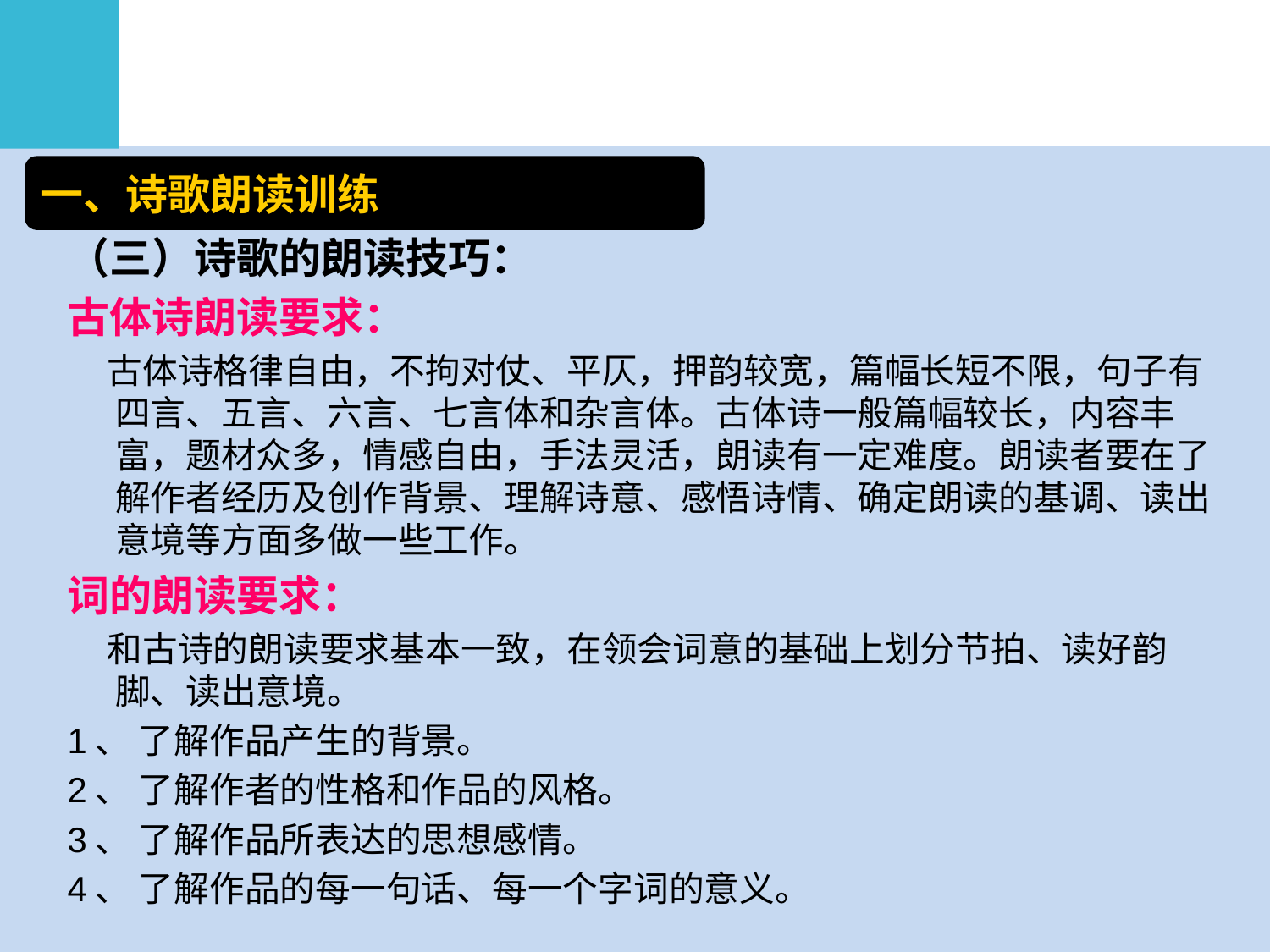

一、诗歌朗读训练

（三）诗歌的朗读技巧：
古体诗朗读要求：
    古体诗格律自由，不拘对仗、平仄，押韵较宽，篇幅长短不限，句子有四言、五言、六言、七言体和杂言体。古体诗一般篇幅较长，内容丰富，题材众多，情感自由，手法灵活，朗读有一定难度。朗读者要在了解作者经历及创作背景、理解诗意、感悟诗情、确定朗读的基调、读出意境等方面多做一些工作。
词的朗读要求：
    和古诗的朗读要求基本一致，在领会词意的基础上划分节拍、读好韵脚、读出意境。
1、 了解作品产生的背景。
2、 了解作者的性格和作品的风格。
3、 了解作品所表达的思想感情。
4、 了解作品的每一句话、每一个字词的意义。